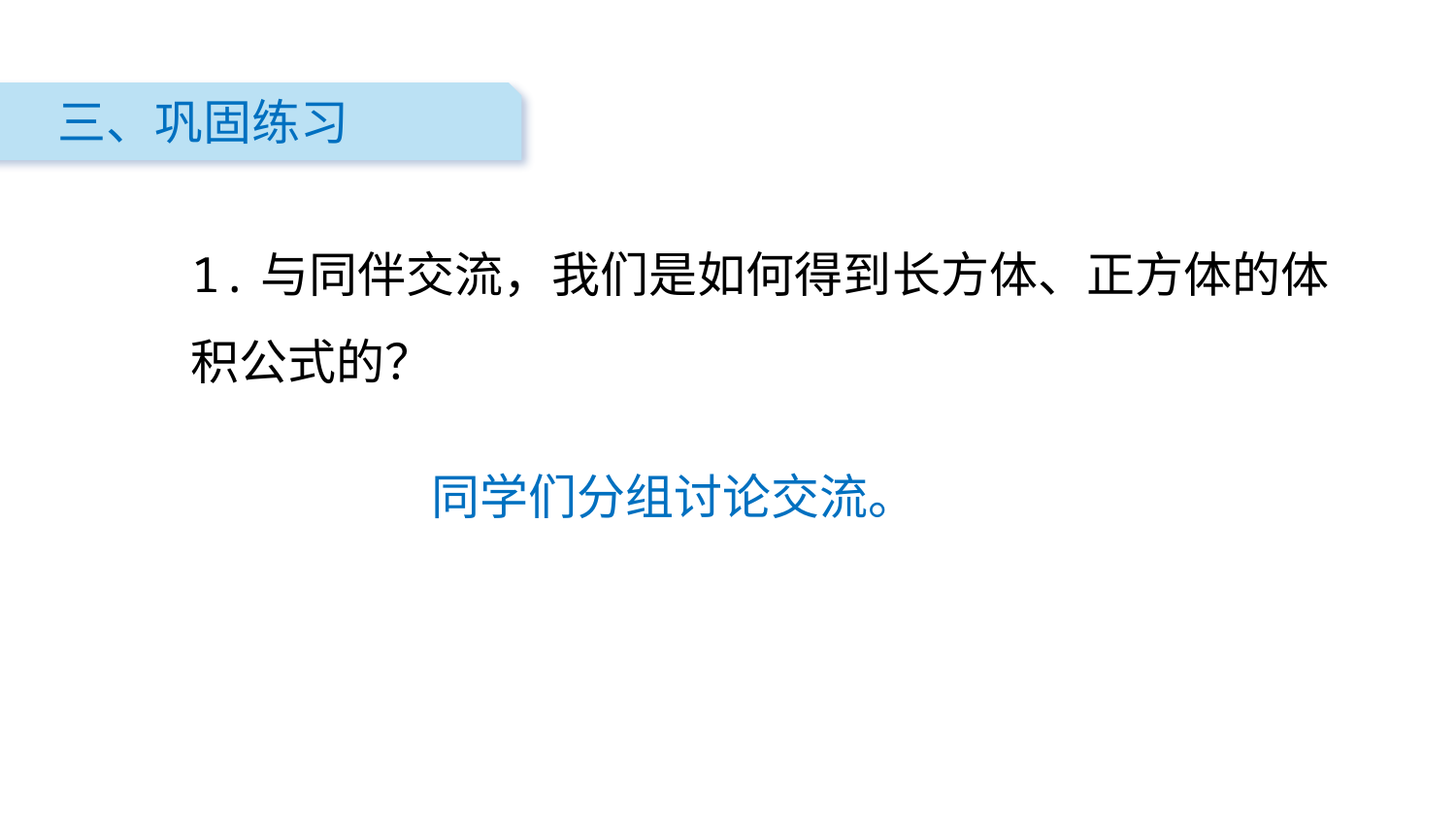

三、巩固练习
1.与同伴交流，我们是如何得到长方体、正方体的体积公式的？
同学们分组讨论交流。